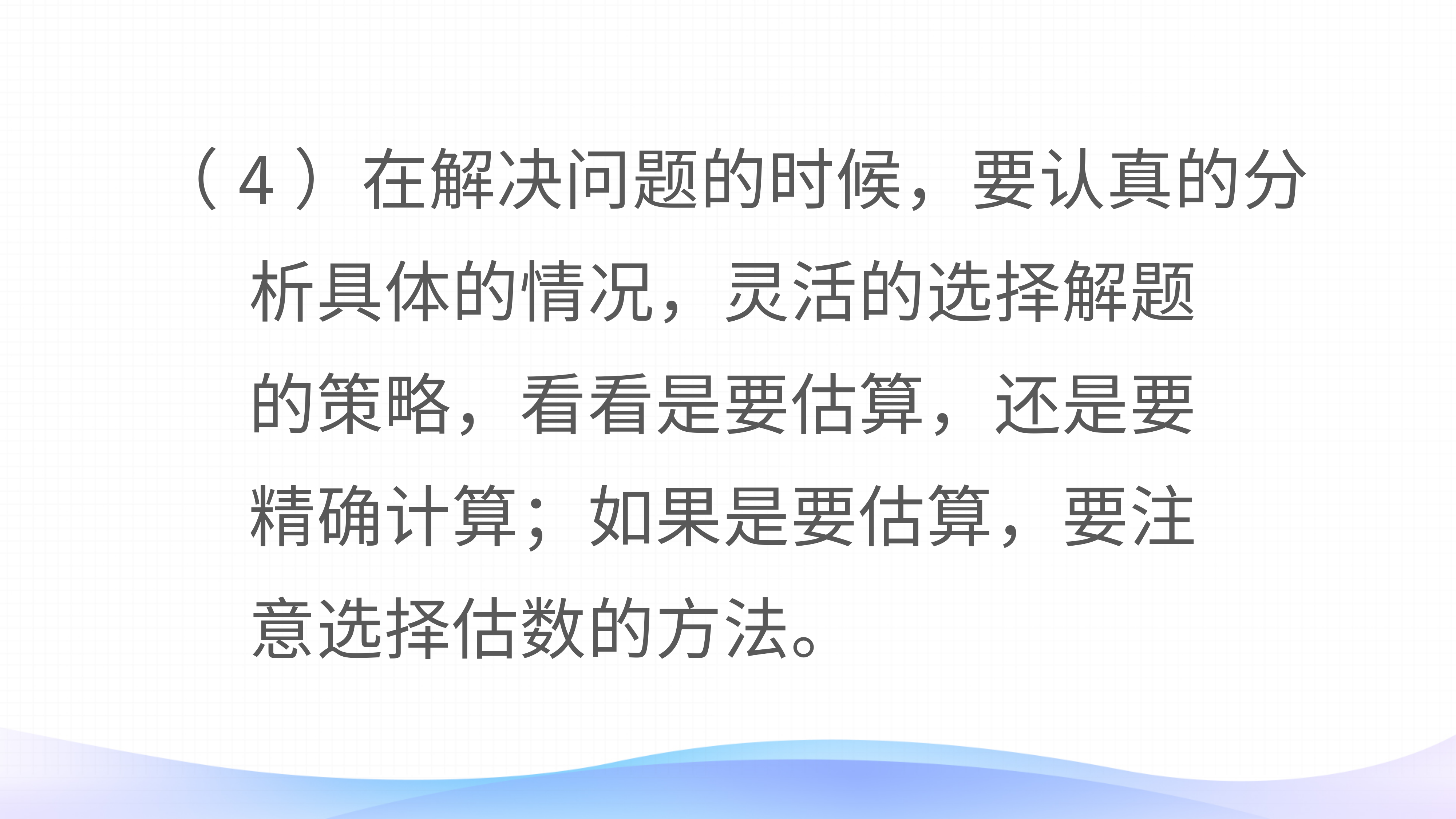

（4）在解决问题的时候，要认真的分
     析具体的情况，灵活的选择解题
     的策略，看看是要估算，还是要
     精确计算；如果是要估算，要注
     意选择估数的方法。